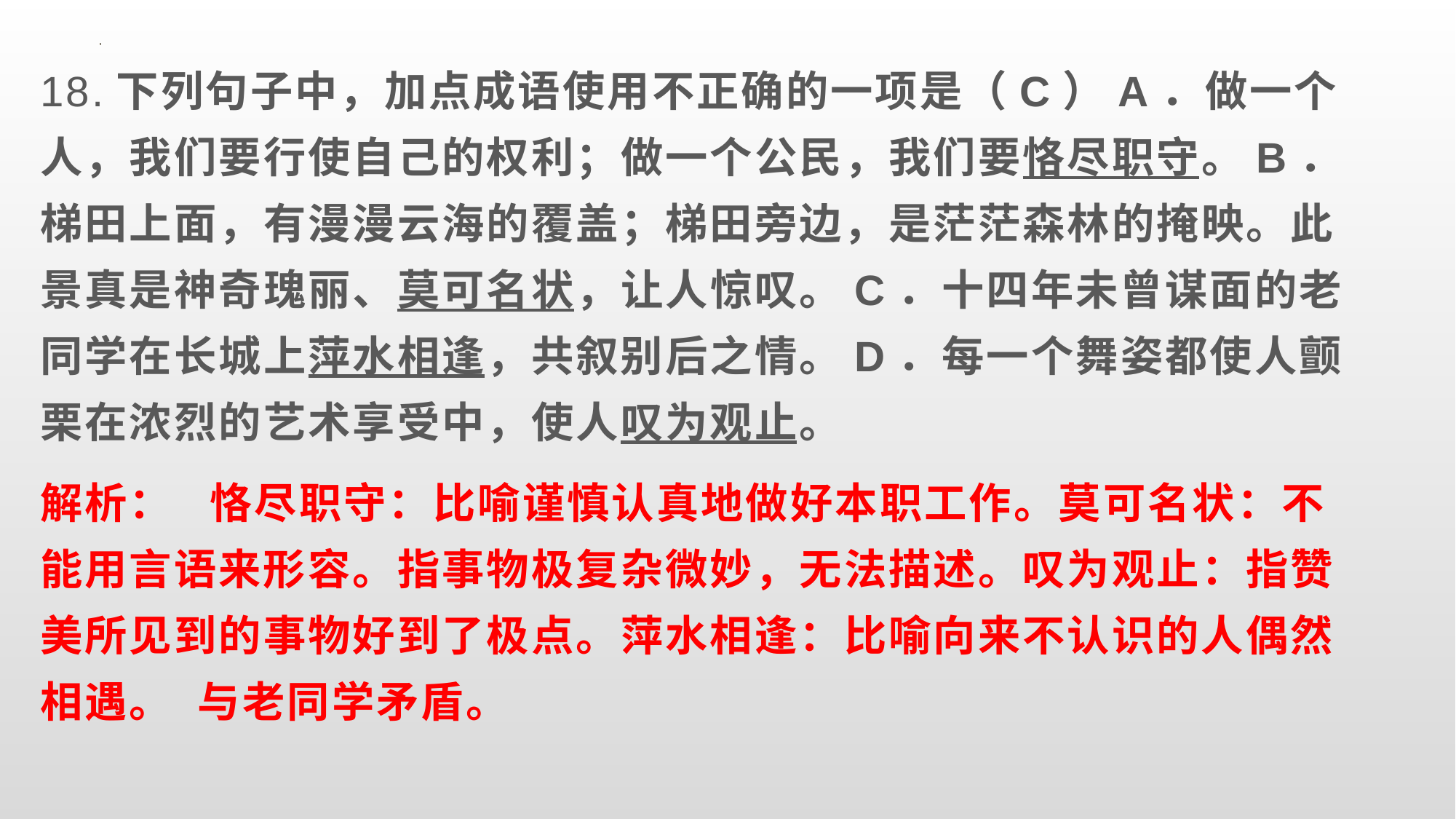

18.下列句子中，加点成语使用不正确的一项是（C）A．做一个人，我们要行使自己的权利；做一个公民，我们要恪尽职守。B．梯田上面，有漫漫云海的覆盖；梯田旁边，是茫茫森林的掩映。此景真是神奇瑰丽、莫可名状，让人惊叹。C．十四年未曾谋面的老同学在长城上萍水相逢，共叙别后之情。D．每一个舞姿都使人颤栗在浓烈的艺术享受中，使人叹为观止。
解析：   恪尽职守：比喻谨慎认真地做好本职工作。莫可名状：不能用言语来形容。指事物极复杂微妙，无法描述。叹为观止：指赞美所见到的事物好到了极点。萍水相逢：比喻向来不认识的人偶然相遇。  与老同学矛盾。